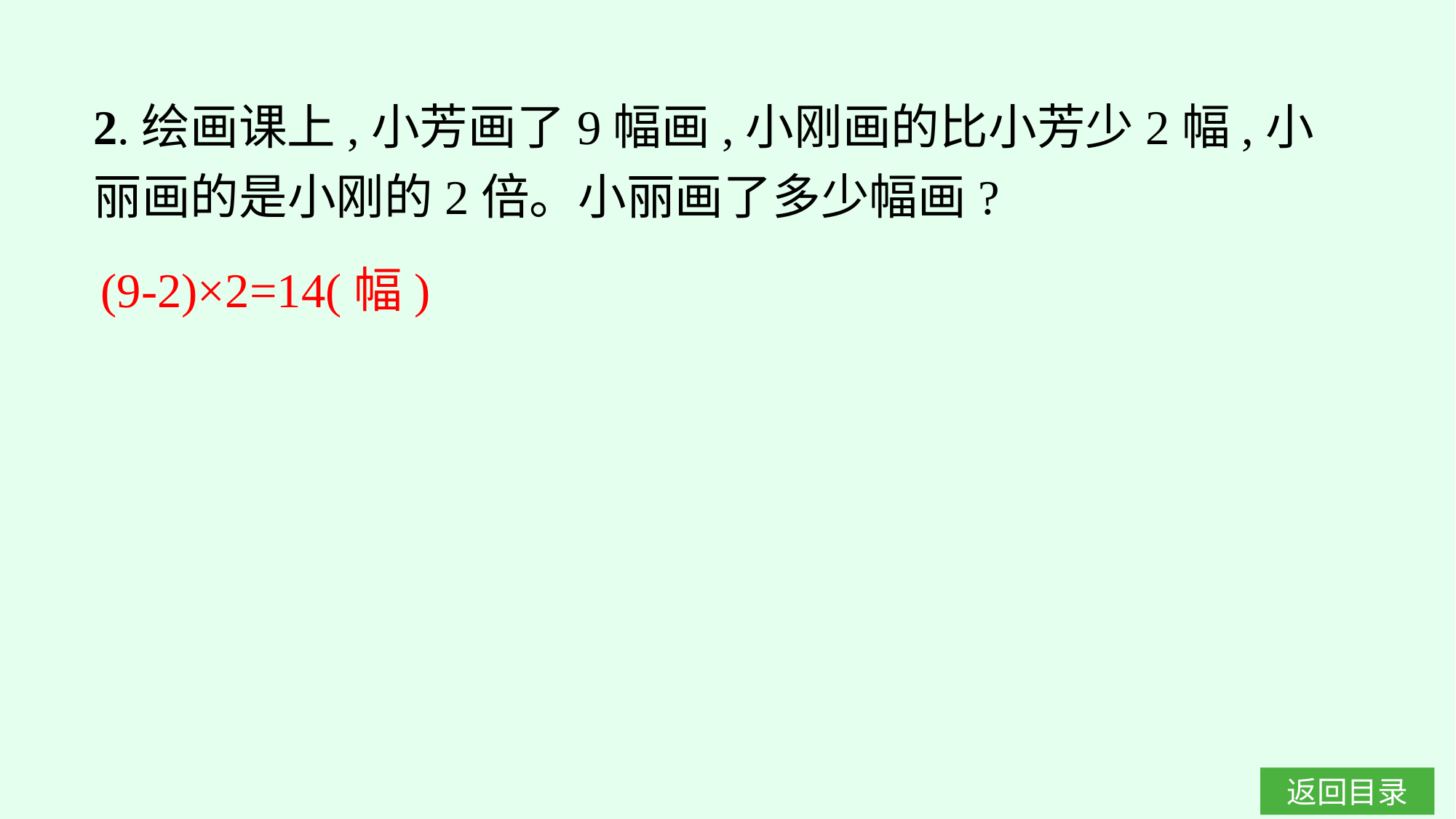

2.绘画课上,小芳画了9幅画,小刚画的比小芳少2幅,小丽画的是小刚的2倍。小丽画了多少幅画?
(9-2)×2=14(幅)